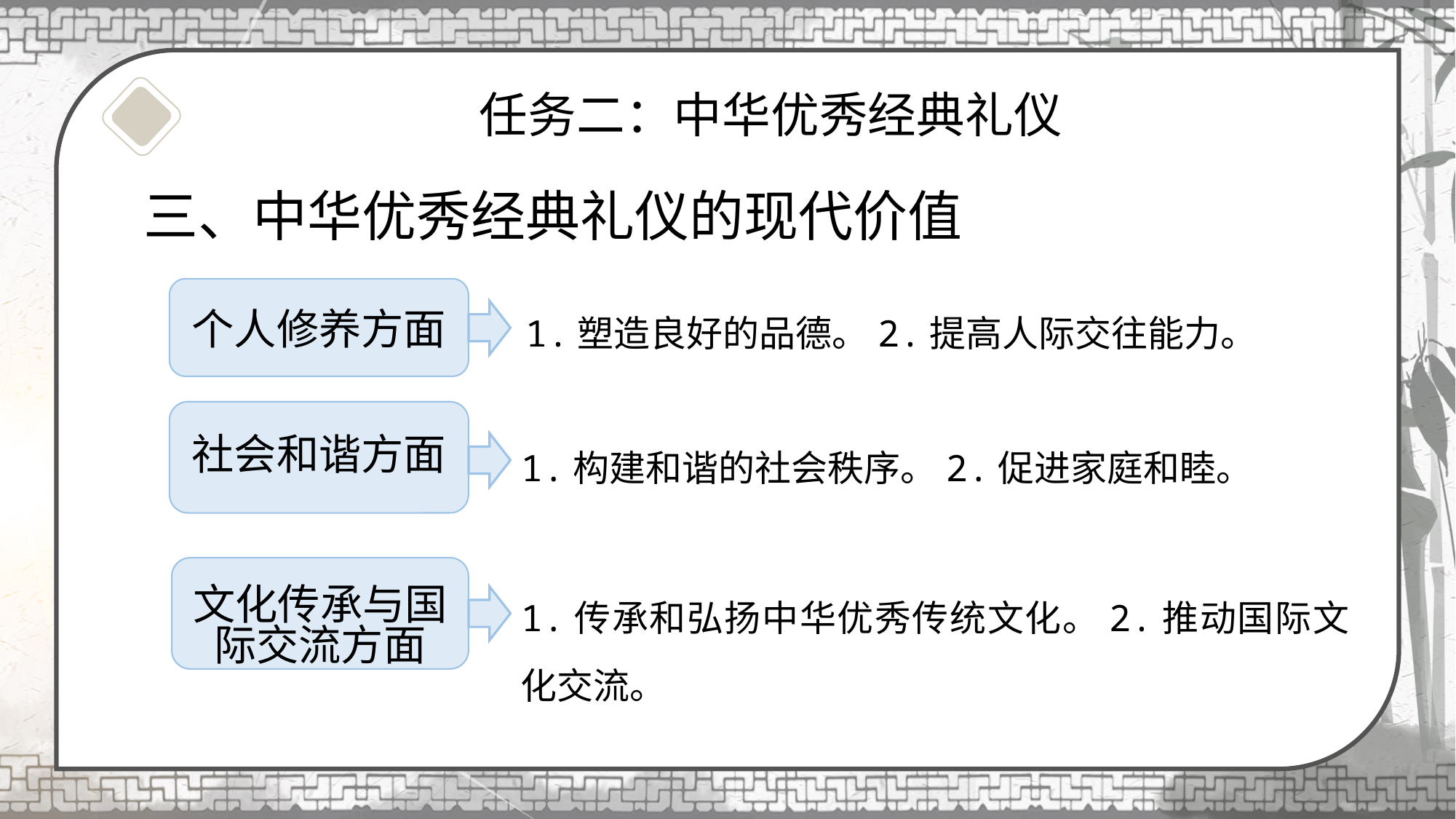

# 任务二：中华优秀经典礼仪
三、中华优秀经典礼仪的现代价值
个人修养方面
1.塑造良好的品德。2.提高人际交往能力。

社会和谐方面
1.构建和谐的社会秩序。2.促进家庭和睦。

文化传承与国际交流方面
1.传承和弘扬中华优秀传统文化。2.推动国际文化交流。